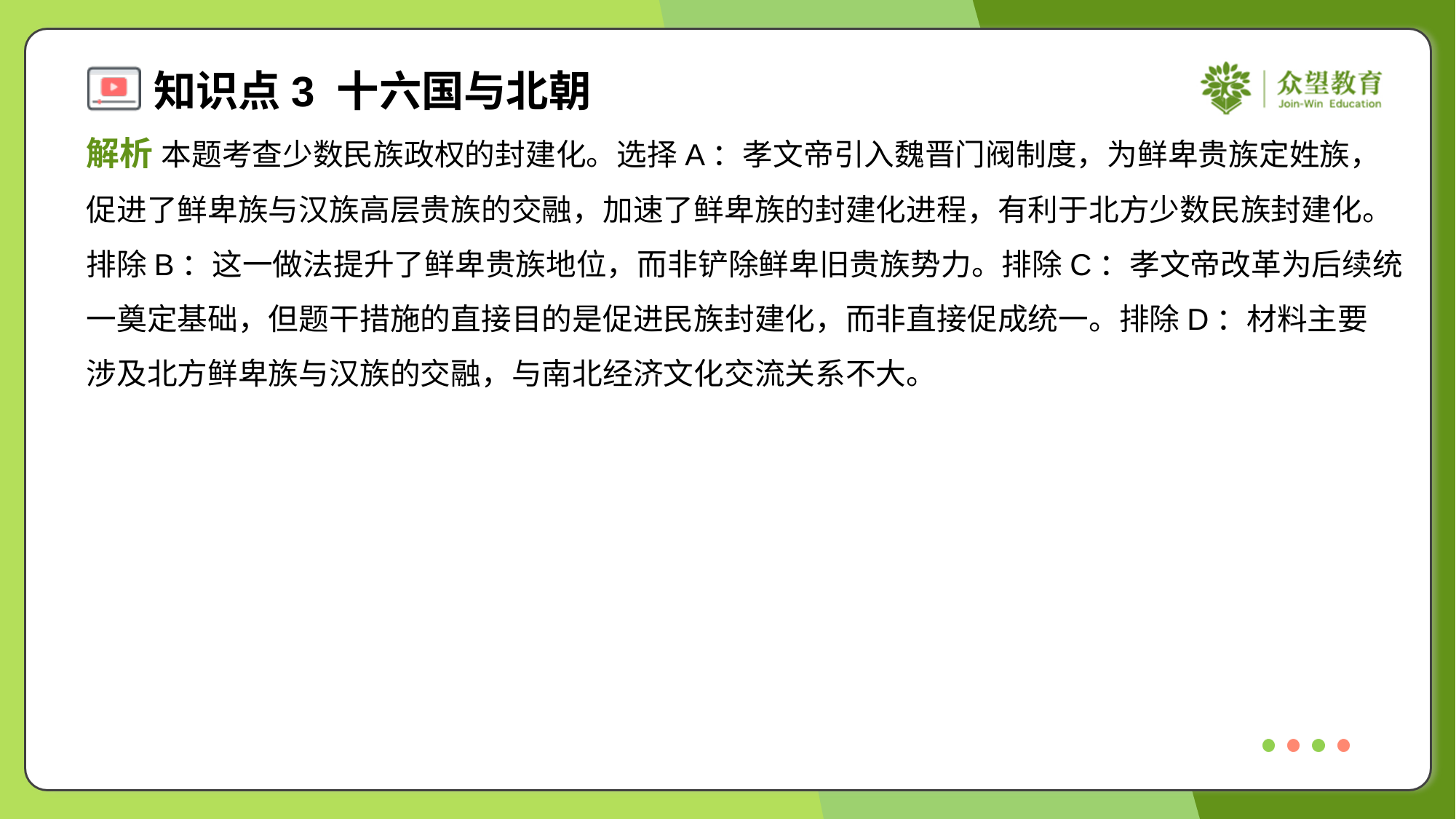

解析 本题考查少数民族政权的封建化。选择A：孝文帝引入魏晋门阀制度，为鲜卑贵族定姓族，
促进了鲜卑族与汉族高层贵族的交融，加速了鲜卑族的封建化进程，有利于北方少数民族封建化。
排除B：这一做法提升了鲜卑贵族地位，而非铲除鲜卑旧贵族势力。排除C：孝文帝改革为后续统
一奠定基础，但题干措施的直接目的是促进民族封建化，而非直接促成统一。排除D：材料主要
涉及北方鲜卑族与汉族的交融，与南北经济文化交流关系不大。